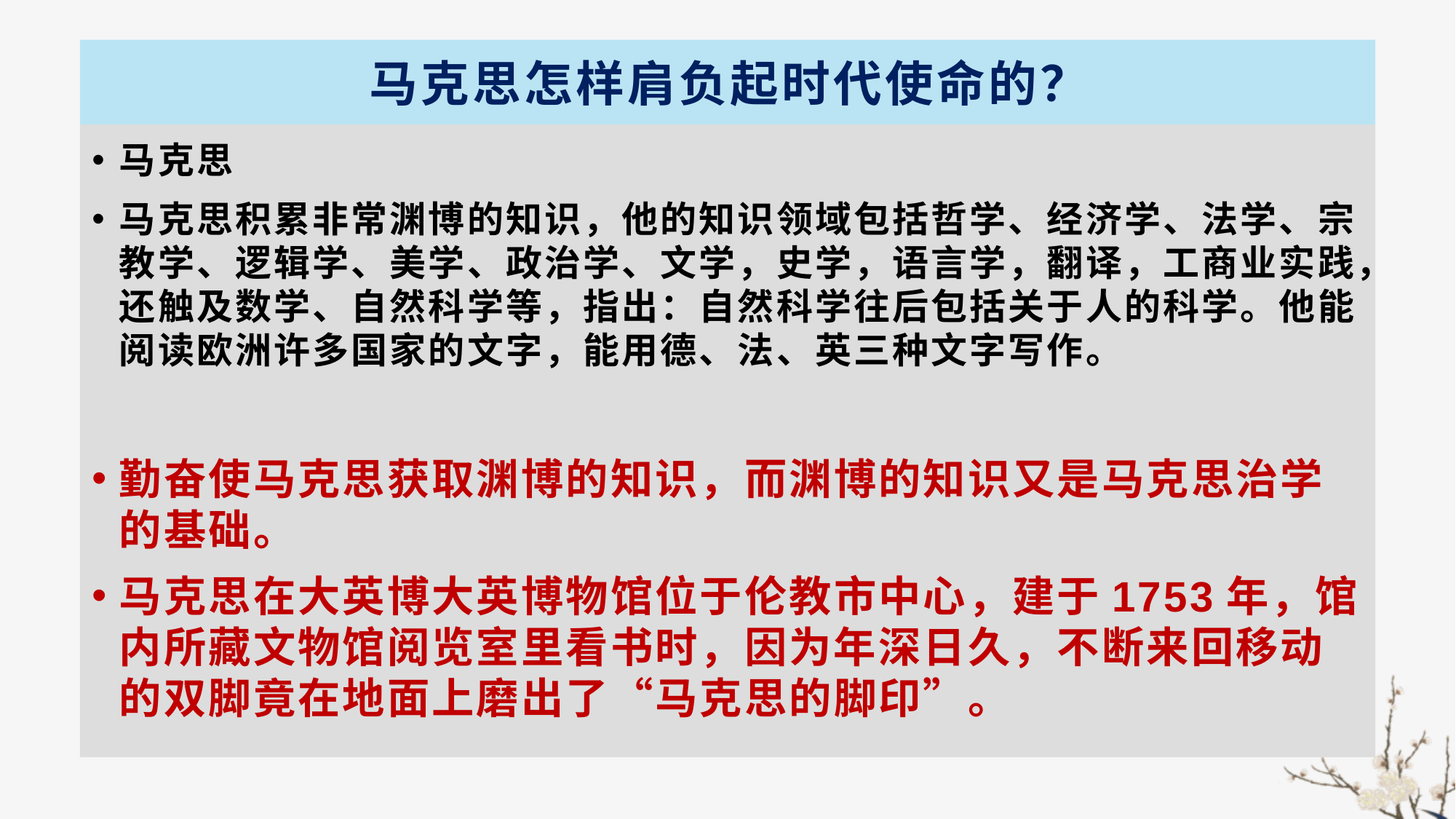

# 马克思怎样肩负起时代使命的？
马克思
马克思积累非常渊博的知识，他的知识领域包括哲学、经济学、法学、宗教学、逻辑学、美学、政治学、文学，史学，语言学，翻译，工商业实践，还触及数学、自然科学等，指出：自然科学往后包括关于人的科学。他能阅读欧洲许多国家的文字，能用德、法、英三种文字写作。

勤奋使马克思获取渊博的知识，而渊博的知识又是马克思治学的基础。
马克思在大英博大英博物馆位于伦教市中心，建于1753年，馆内所藏文物馆阅览室里看书时，因为年深日久，不断来回移动的双脚竟在地面上磨出了“马克思的脚印”。